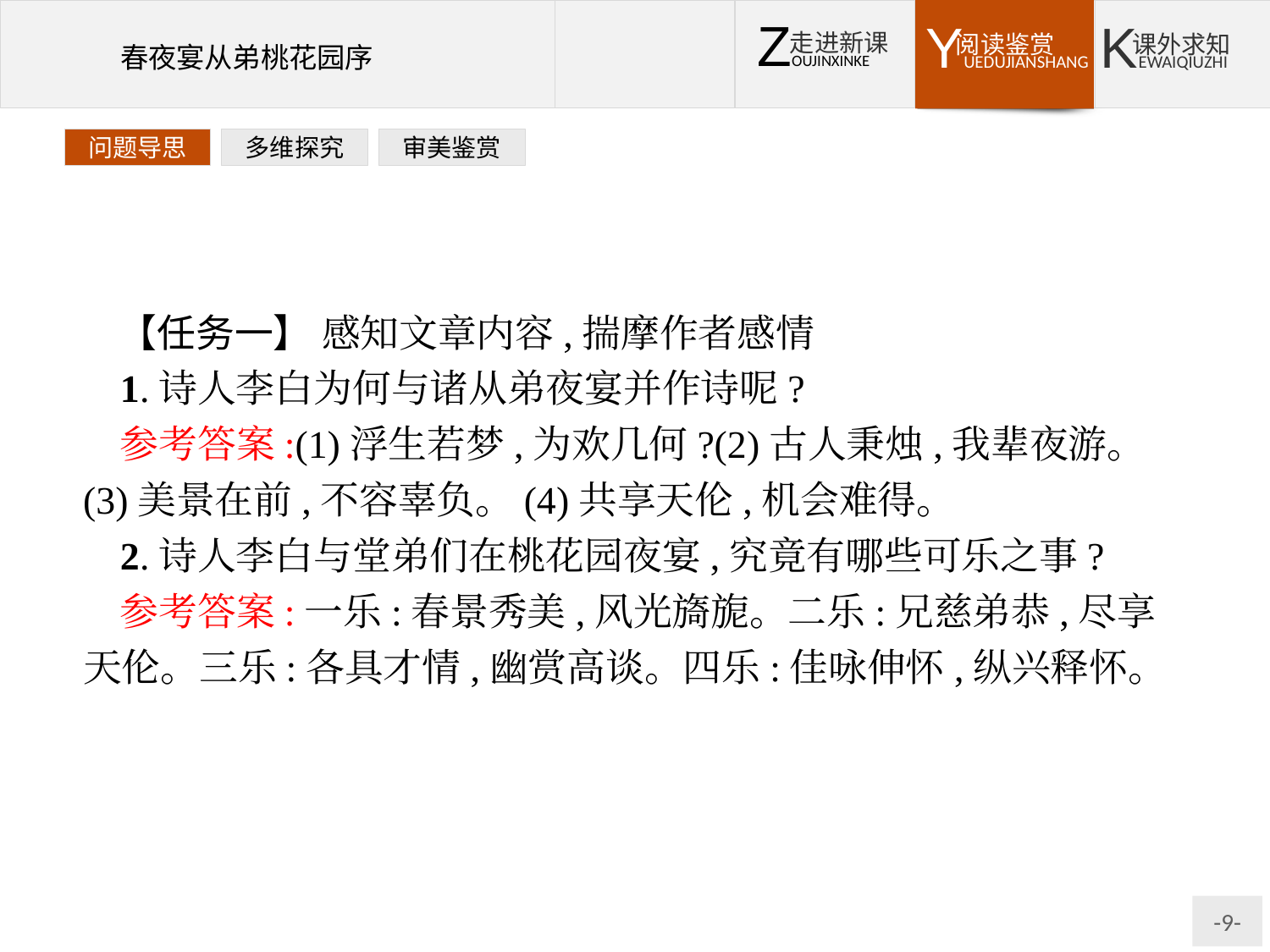

问题导思
多维探究
审美鉴赏
【任务一】 感知文章内容,揣摩作者感情
1.诗人李白为何与诸从弟夜宴并作诗呢?
参考答案:(1)浮生若梦,为欢几何?(2)古人秉烛,我辈夜游。(3)美景在前,不容辜负。(4)共享天伦,机会难得。
2.诗人李白与堂弟们在桃花园夜宴,究竟有哪些可乐之事?
参考答案:一乐:春景秀美,风光旖旎。二乐:兄慈弟恭,尽享天伦。三乐:各具才情,幽赏高谈。四乐:佳咏伸怀,纵兴释怀。